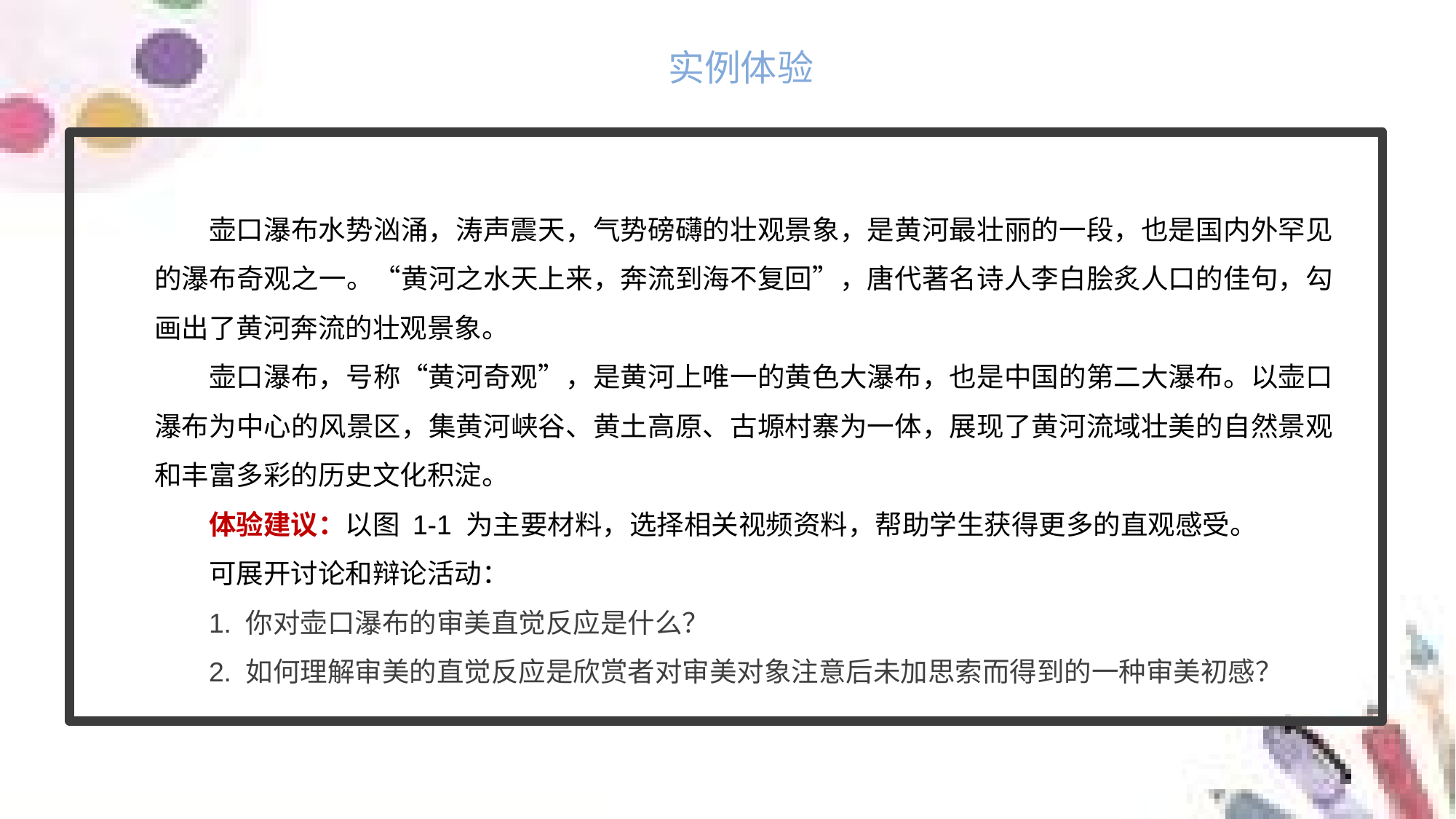

实例体验

壶口瀑布水势汹涌，涛声震天，气势磅礴的壮观景象，是黄河最壮丽的一段，也是国内外罕见的瀑布奇观之一。“黄河之水天上来，奔流到海不复回”，唐代著名诗人李白脍炙人口的佳句，勾画出了黄河奔流的壮观景象。
壶口瀑布，号称“黄河奇观”，是黄河上唯一的黄色大瀑布，也是中国的第二大瀑布。以壶口瀑布为中心的风景区，集黄河峡谷、黄土高原、古塬村寨为一体，展现了黄河流域壮美的自然景观和丰富多彩的历史文化积淀。
体验建议：以图 1-1 为主要材料，选择相关视频资料，帮助学生获得更多的直观感受。
可展开讨论和辩论活动：
1. 你对壶口瀑布的审美直觉反应是什么？
2. 如何理解审美的直觉反应是欣赏者对审美对象注意后未加思索而得到的一种审美初感？